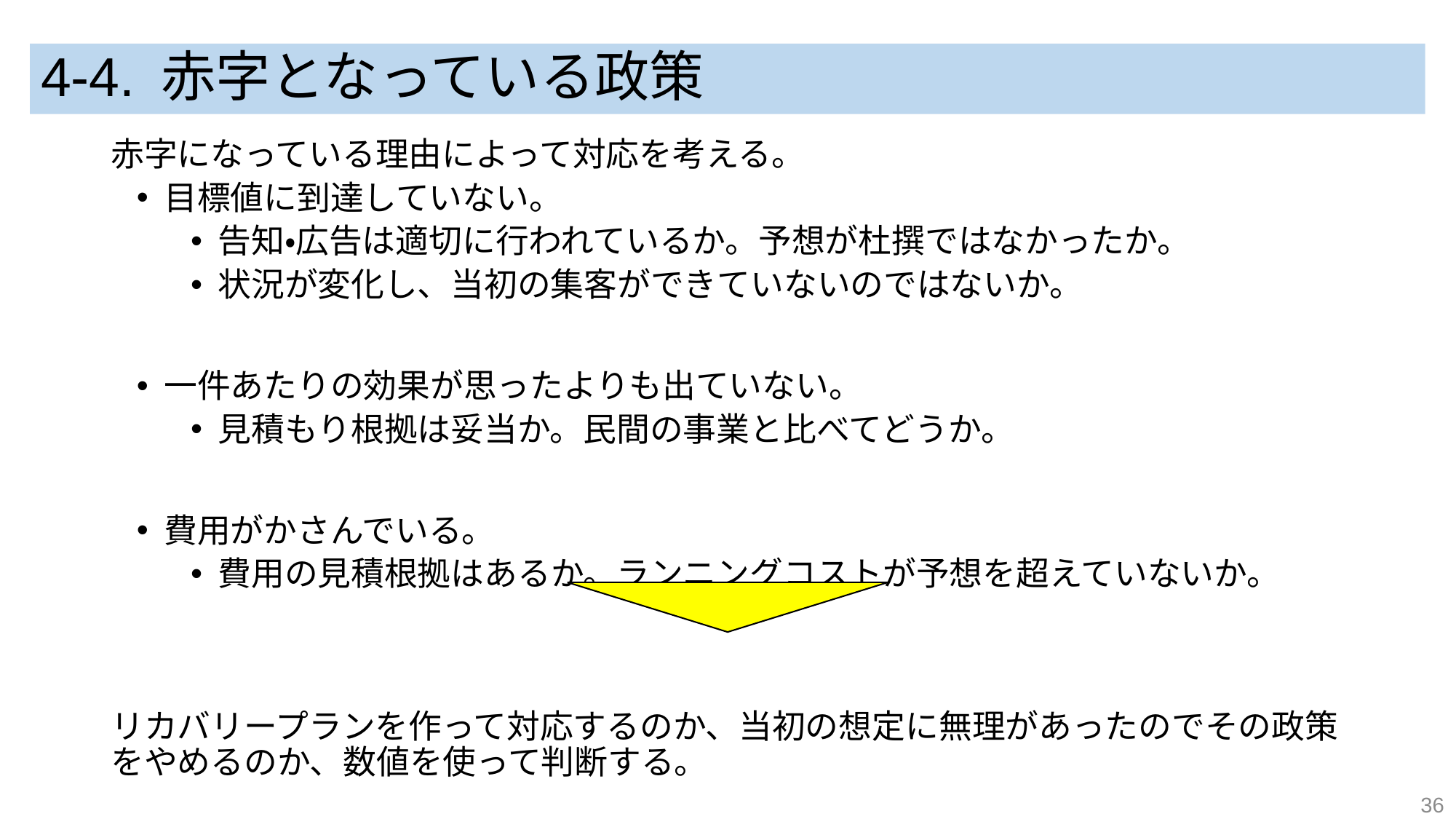

# 4-4. 赤字となっている政策
赤字になっている理由によって対応を考える。
目標値に到達していない。
告知・広告は適切に行われているか。予想が杜撰ではなかったか。
状況が変化し、当初の集客ができていないのではないか。

一件あたりの効果が思ったよりも出ていない。
見積もり根拠は妥当か。民間の事業と比べてどうか。

費用がかさんでいる。
費用の見積根拠はあるか。ランニングコストが予想を超えていないか。

リカバリープランを作って対応するのか、当初の想定に無理があったのでその政策をやめるのか、数値を使って判断する。

36